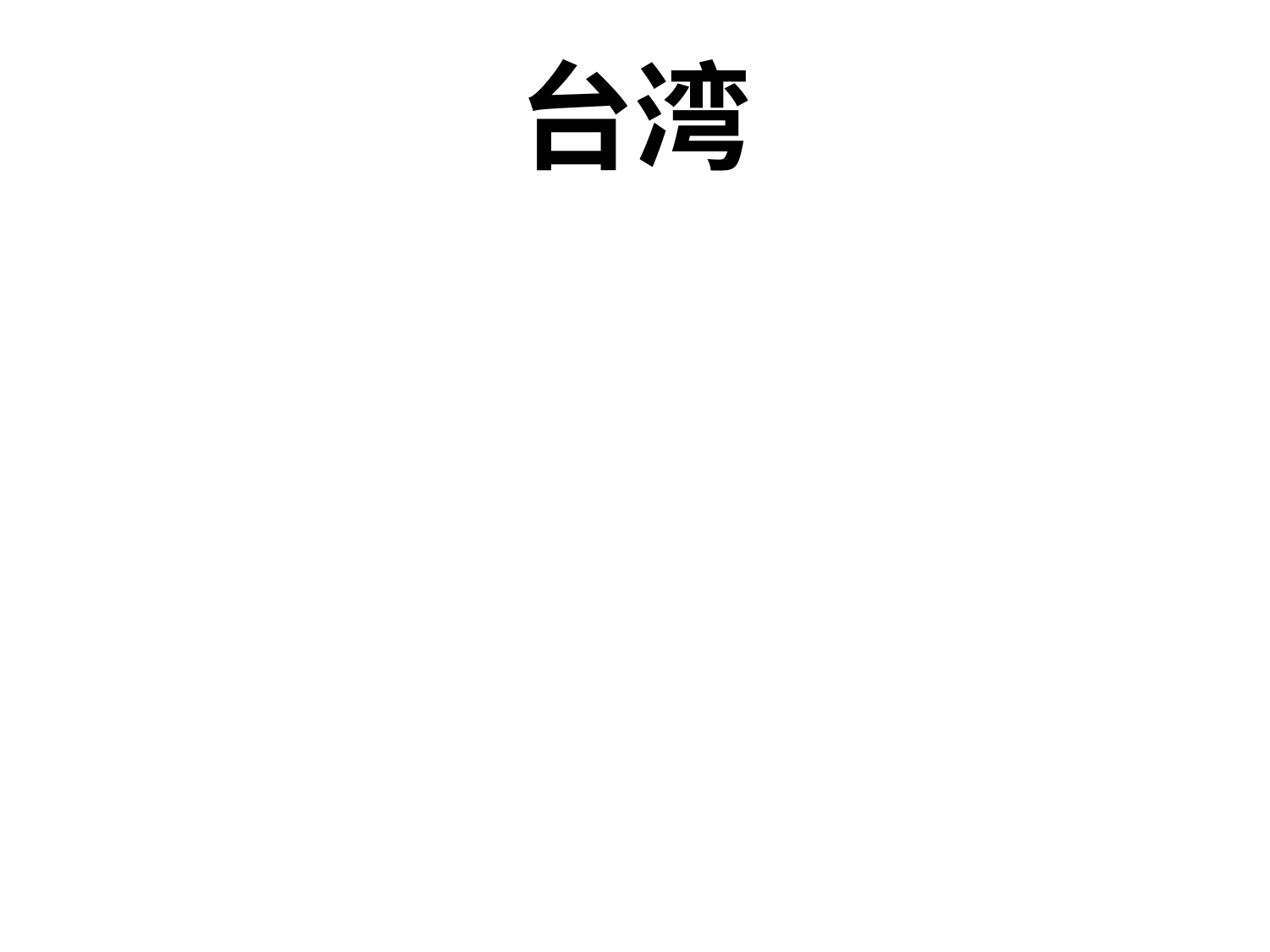

# 台湾
南宋澎湖属福建路；元、明在澎湖设巡检司；明末被荷兰和西班牙侵占； 1662年郑成功收复；清代1684年置台湾府，属福建省，1885年建省； 1895年清政府以《马关条约》割让与日本； 1945年抗战胜利后光复；1949年国民党政府在内战失利中退守台湾，海峡两岸分治至今。